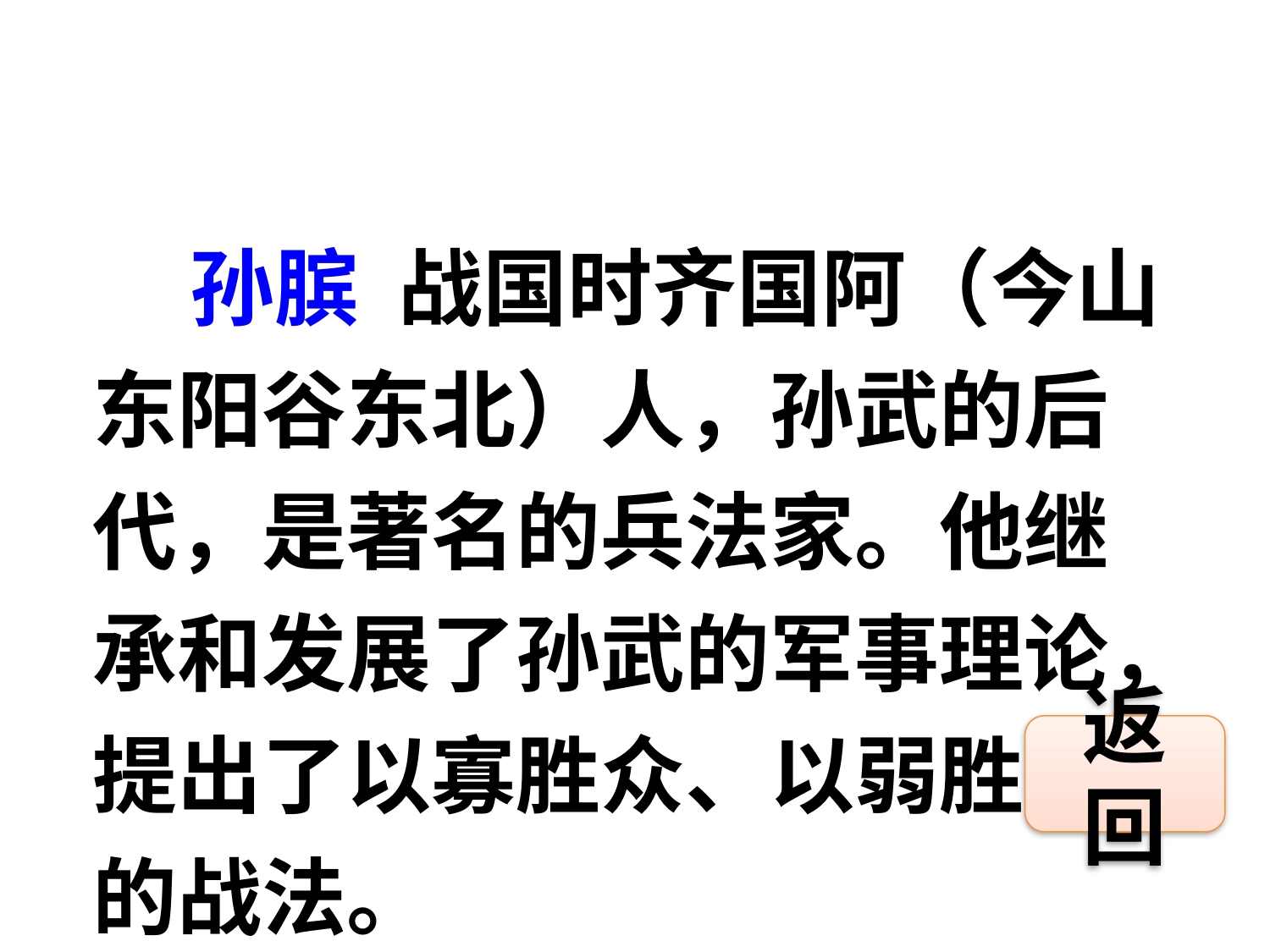

孙膑  战国时齐国阿（今山东阳谷东北）人，孙武的后代，是著名的兵法家。他继承和发展了孙武的军事理论，提出了以寡胜众、以弱胜强的战法。
返回